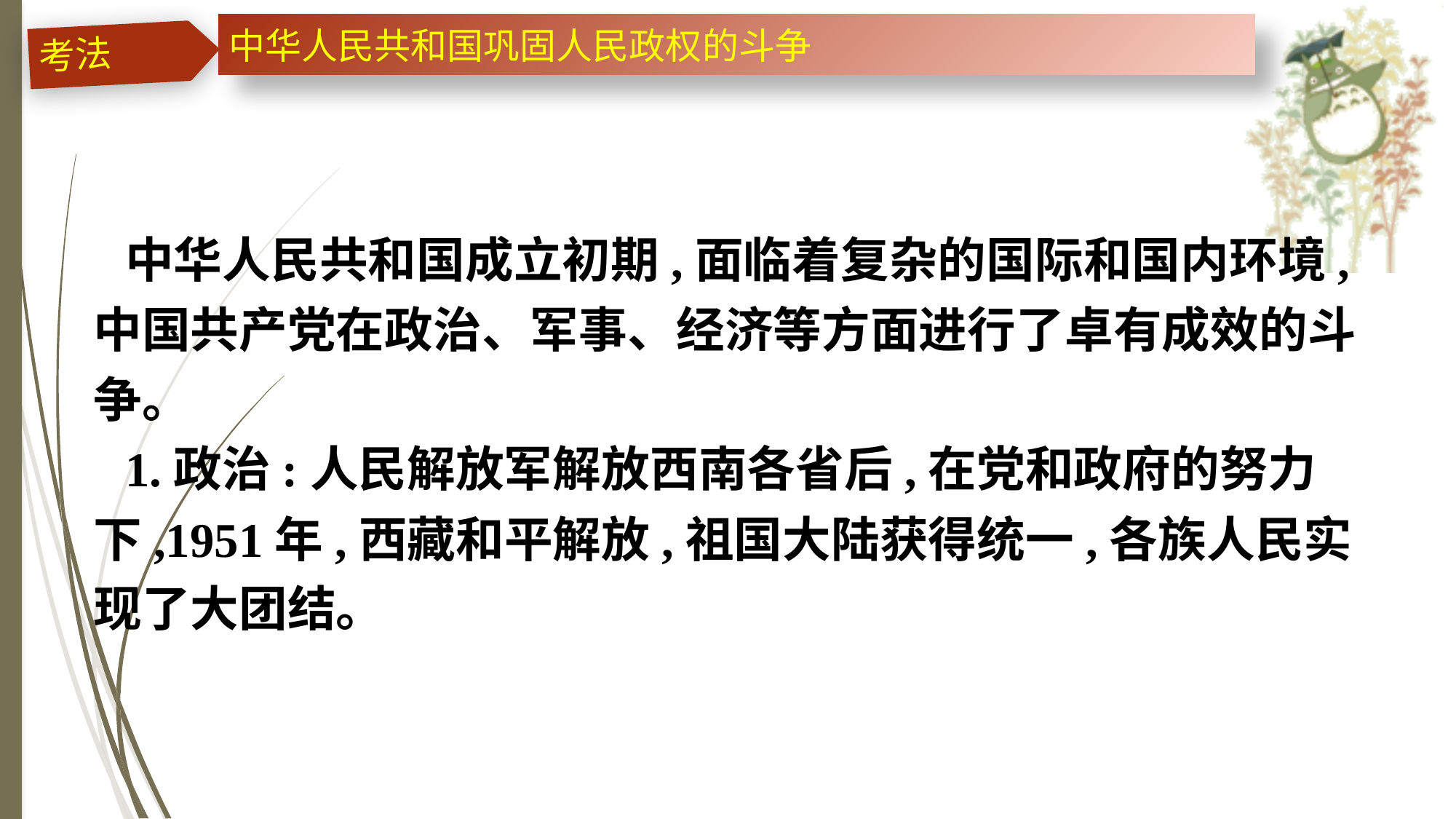

中华人民共和国巩固人民政权的斗争
考法
中华人民共和国成立初期,面临着复杂的国际和国内环境,中国共产党在政治、军事、经济等方面进行了卓有成效的斗争。
1.政治:人民解放军解放西南各省后,在党和政府的努力下,1951年,西藏和平解放,祖国大陆获得统一,各族人民实现了大团结。